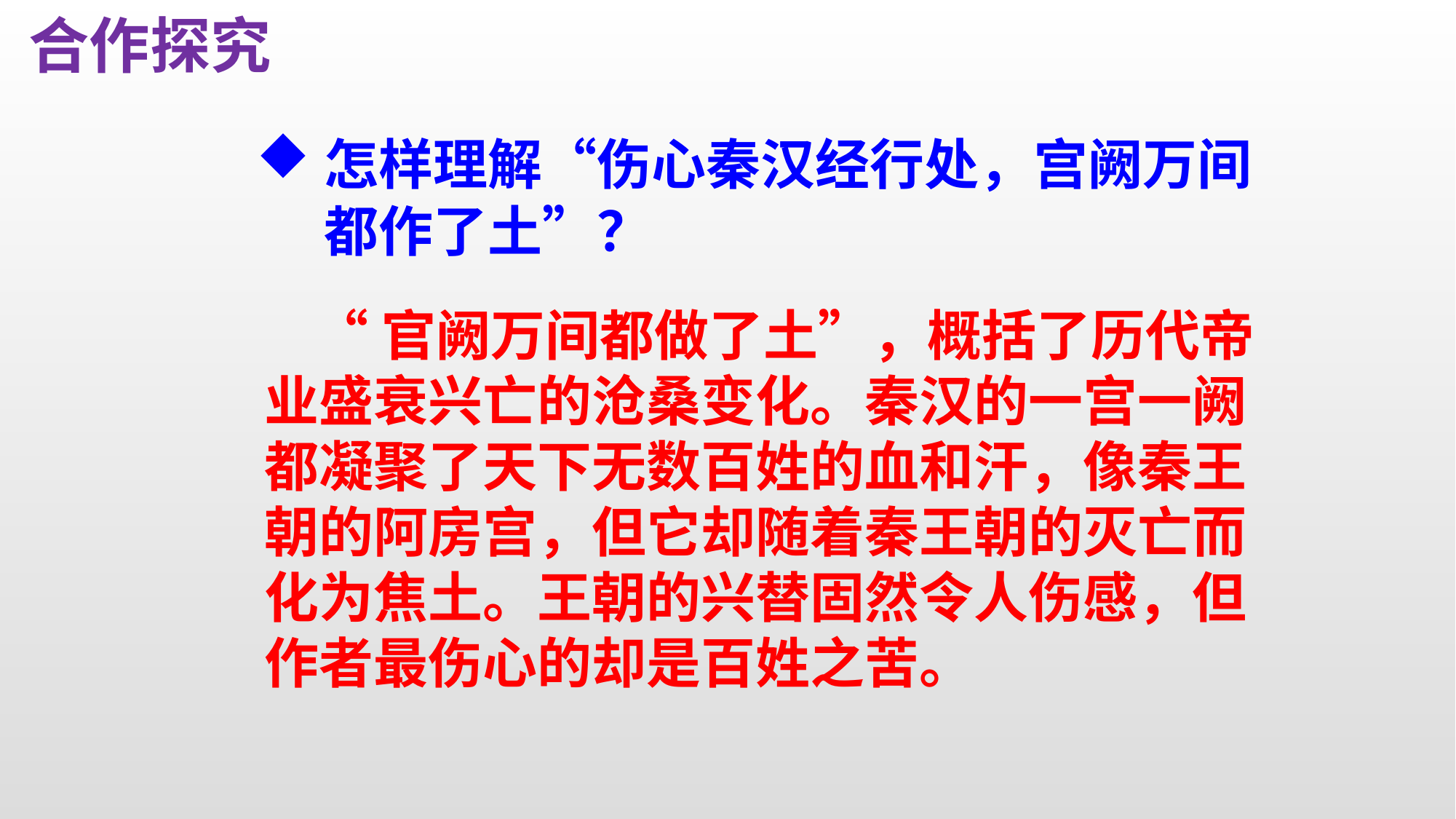

合作探究
怎样理解“伤心秦汉经行处，宫阙万间都作了土”？
    “官阙万间都做了土”，概括了历代帝业盛衰兴亡的沧桑变化。秦汉的一宫一阙都凝聚了天下无数百姓的血和汗，像秦王朝的阿房宫，但它却随着秦王朝的灭亡而化为焦土。王朝的兴替固然令人伤感，但作者最伤心的却是百姓之苦。